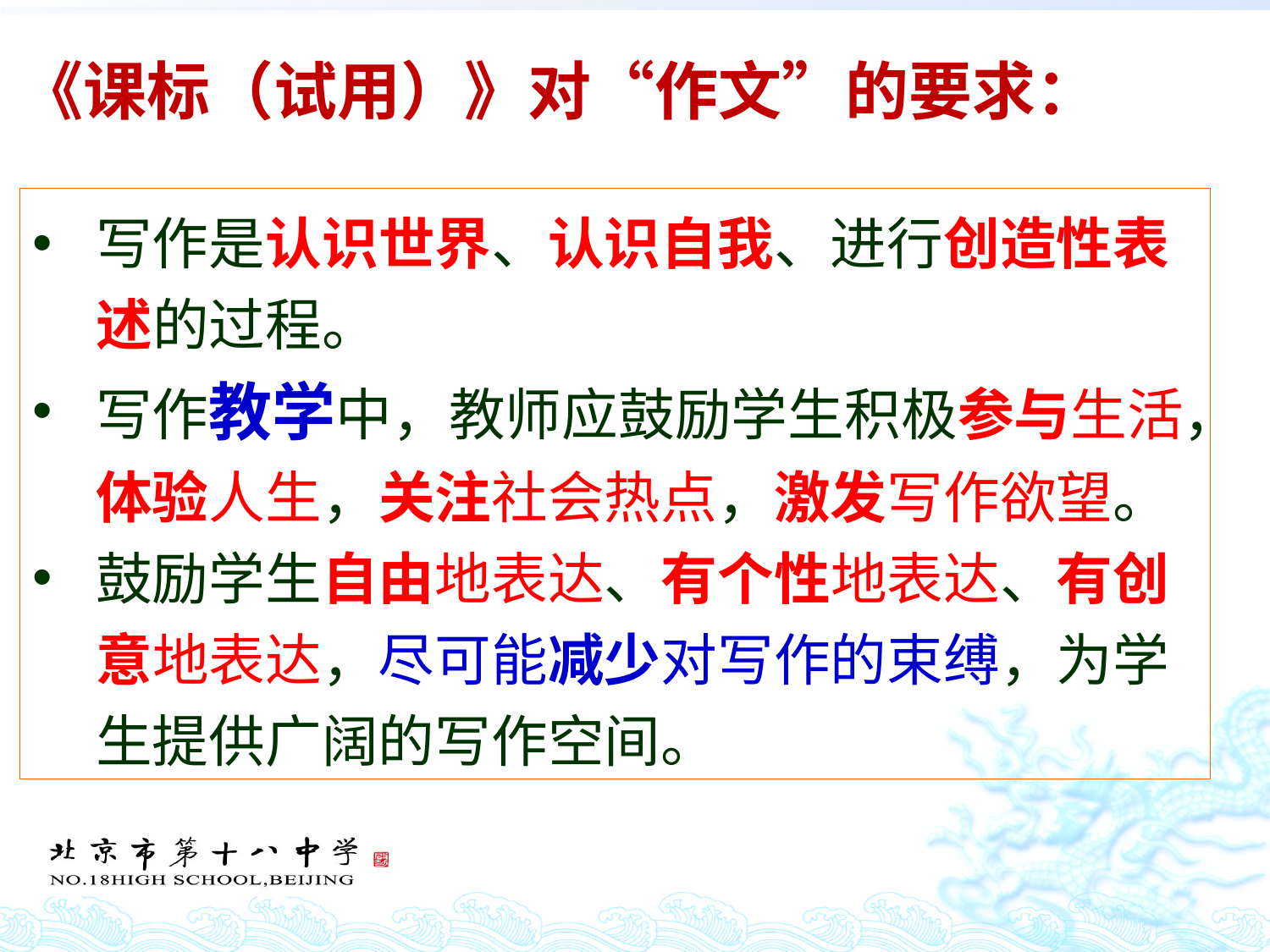

《课标（试用）》对“作文”的要求：
写作是认识世界、认识自我、进行创造性表述的过程。
写作教学中，教师应鼓励学生积极参与生活，体验人生，关注社会热点，激发写作欲望。
鼓励学生自由地表达、有个性地表达、有创意地表达，尽可能减少对写作的束缚，为学生提供广阔的写作空间。